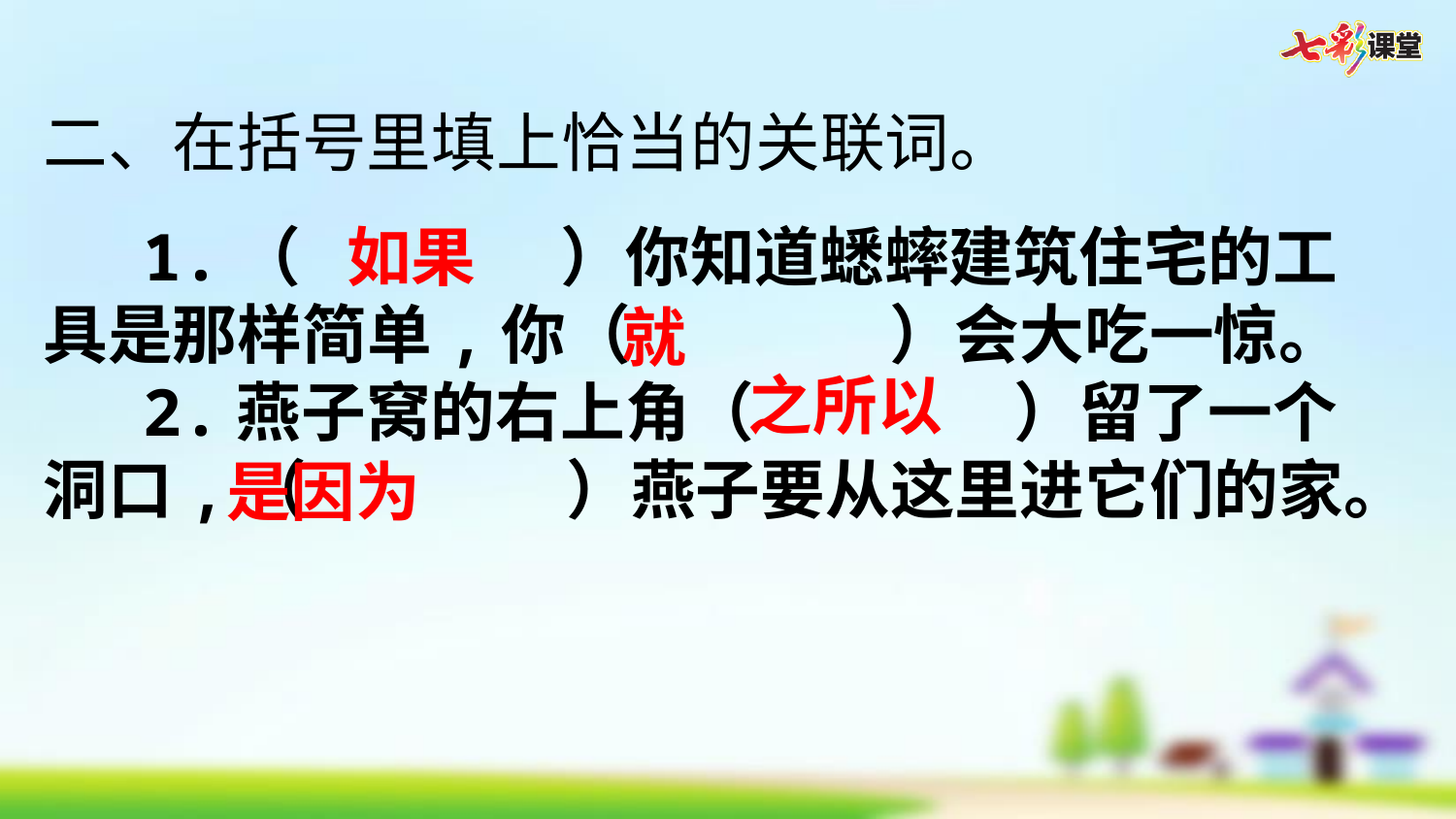

二、在括号里填上恰当的关联词。
1.（　　　　）你知道蟋蟀建筑住宅的工具是那样简单,你（　　　　）会大吃一惊。
2.燕子窝的右上角（　　　　）留了一个洞口,（　　　　）燕子要从这里进它们的家。

如果
就
之所以
是因为